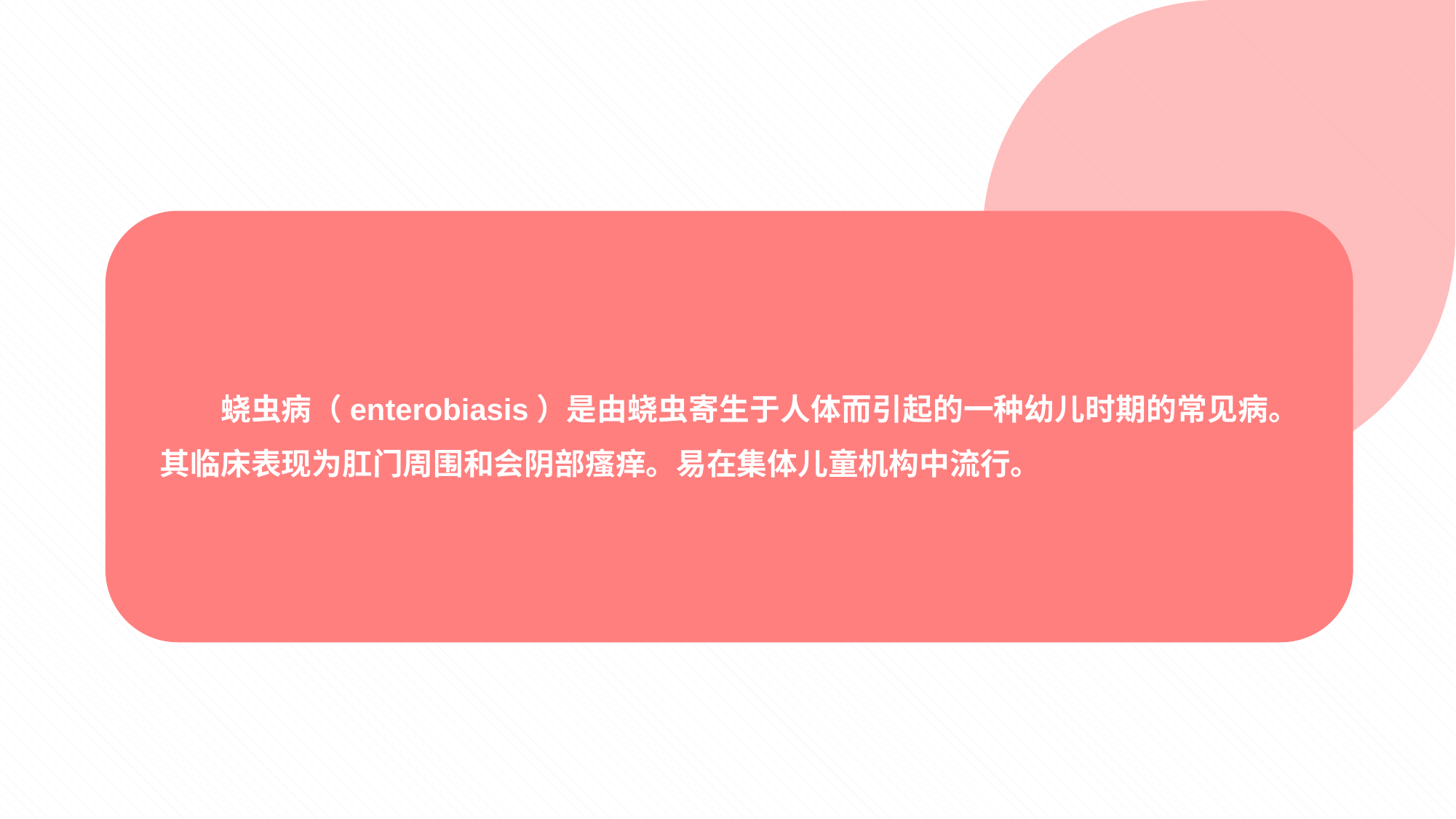

蛲虫病（enterobiasis）是由蛲虫寄生于人体而引起的一种幼儿时期的常见病。其临床表现为肛门周围和会阴部瘙痒。易在集体儿童机构中流行。